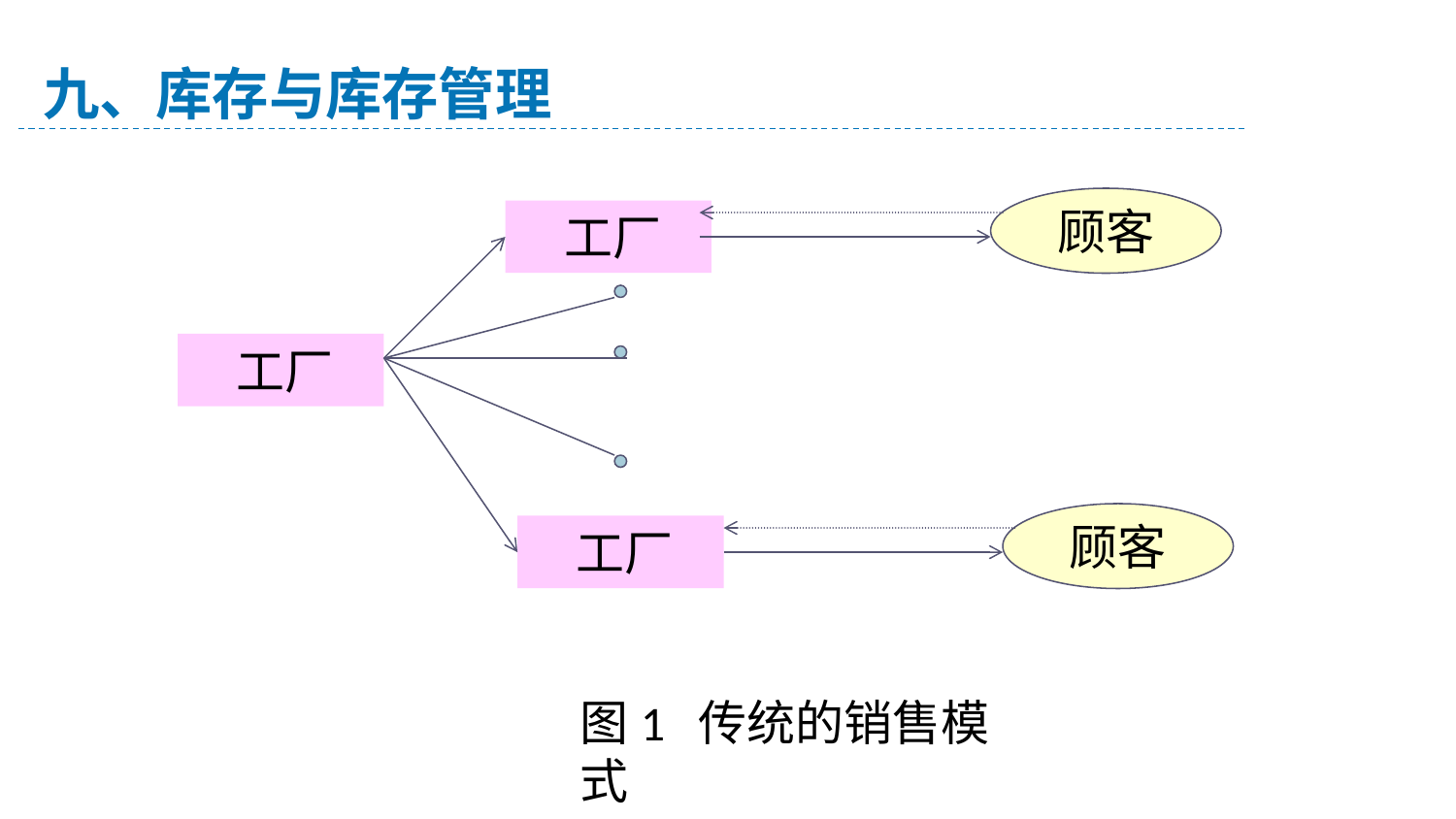

九、库存与库存管理
顾客
   工厂

   工厂

顾客
   工厂
图1  传统的销售模式